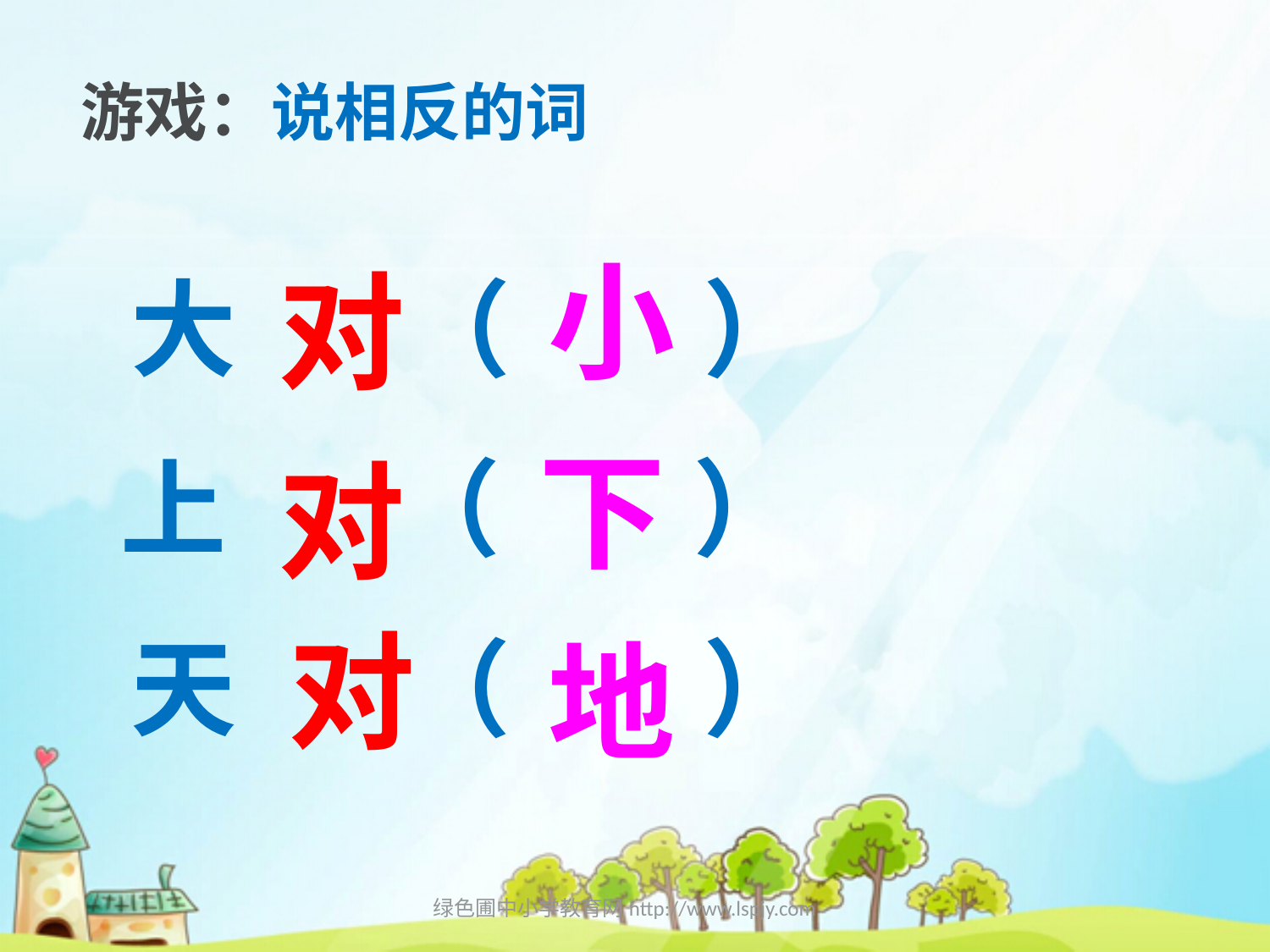

游戏：说相反的词
小
对
大       （        ）
下
上       （        ）
对
对
天       （        ）
地
绿色圃中小学教育网http://www.lspjy.com